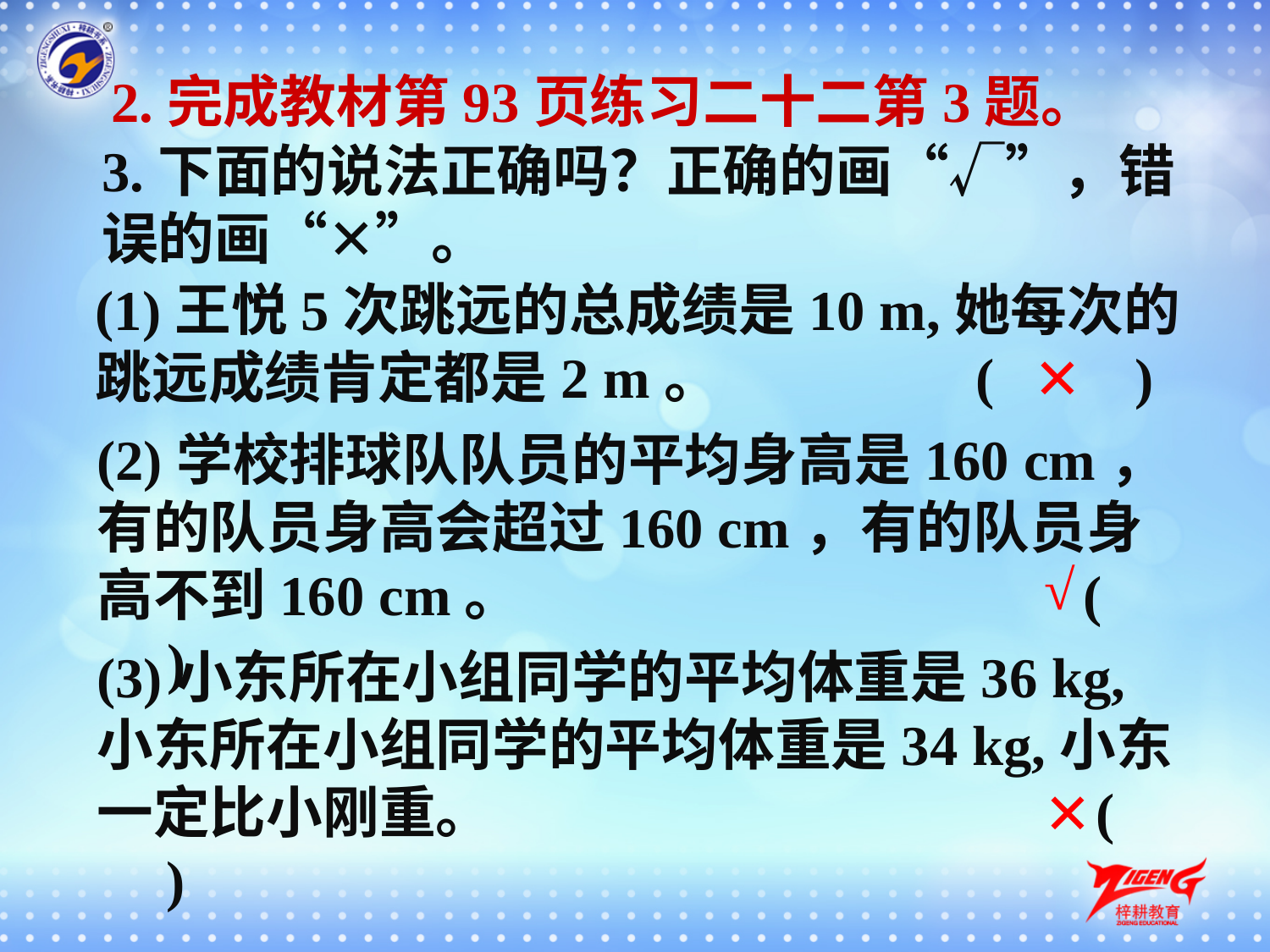

2.完成教材第93页练习二十二第3题。
3.下面的说法正确吗？正确的画“√”，错误的画“✕”。
(1)王悦5次跳远的总成绩是10 m,她每次的跳远成绩肯定都是2 m。	                  (　　)
✕
(2)学校排球队队员的平均身高是160 cm，有的队员身高会超过160 cm，有的队员身高不到160 cm。	                                    (　　)
√
(3)小东所在小组同学的平均体重是36 kg,小东所在小组同学的平均体重是34 kg,小东一定比小刚重。	                                     (　　)
✕